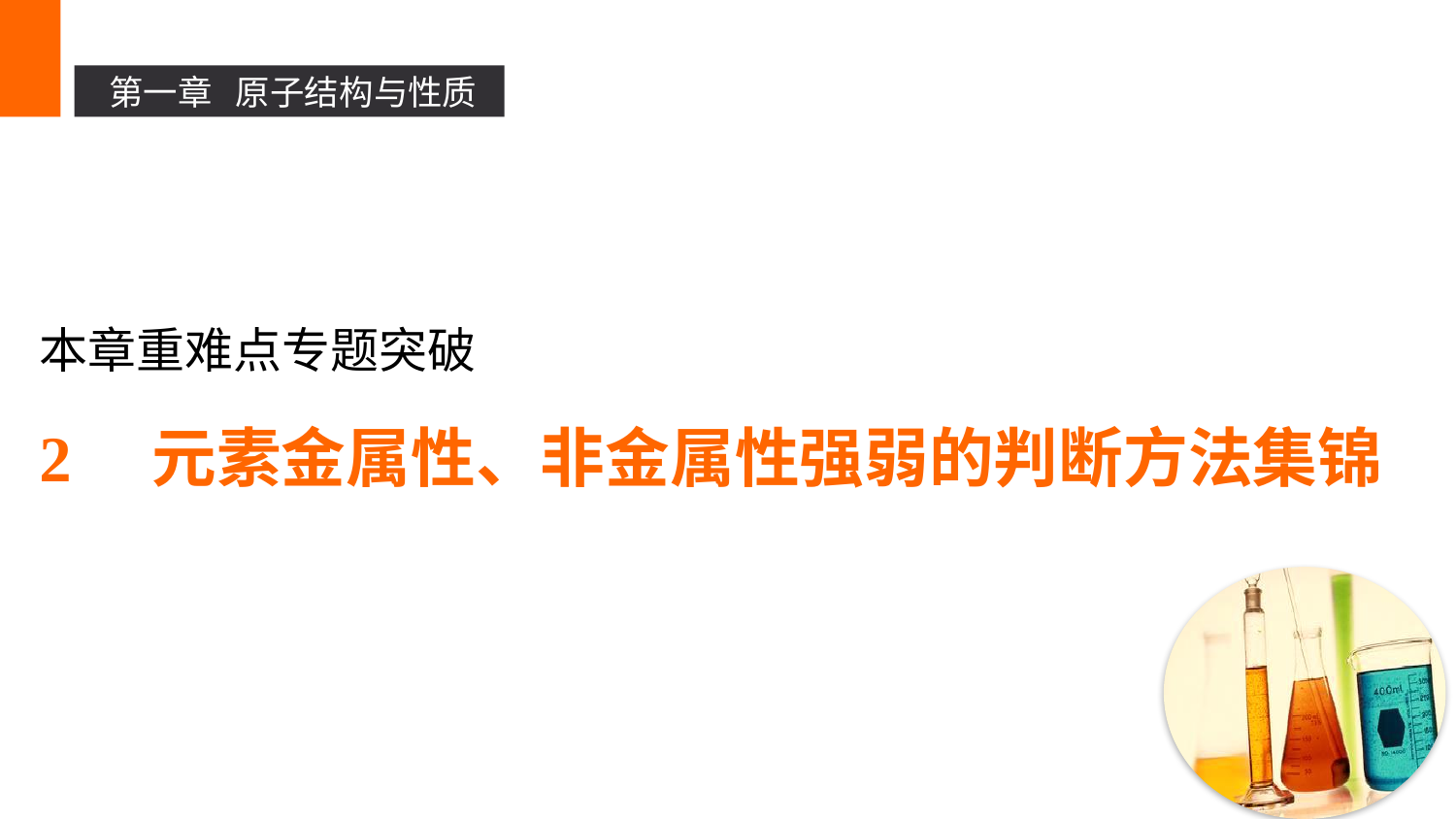

第一章   原子结构与性质
本章重难点专题突破
2　元素金属性、非金属性强弱的判断方法集锦